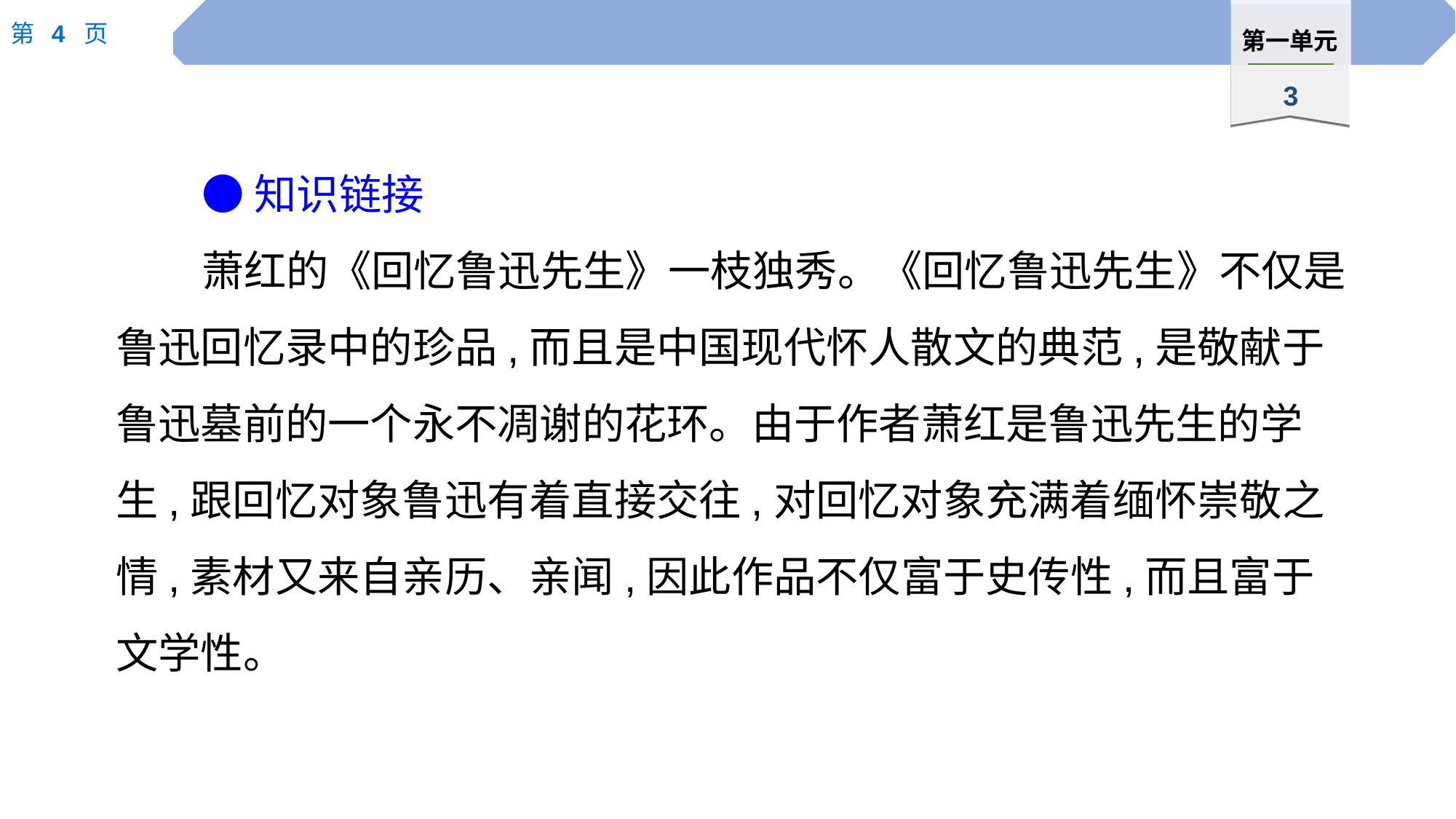

●知识链接
萧红的《回忆鲁迅先生》一枝独秀。《回忆鲁迅先生》不仅是鲁迅回忆录中的珍品,而且是中国现代怀人散文的典范,是敬献于鲁迅墓前的一个永不凋谢的花环。由于作者萧红是鲁迅先生的学生,跟回忆对象鲁迅有着直接交往,对回忆对象充满着缅怀崇敬之情,素材又来自亲历、亲闻,因此作品不仅富于史传性,而且富于文学性。